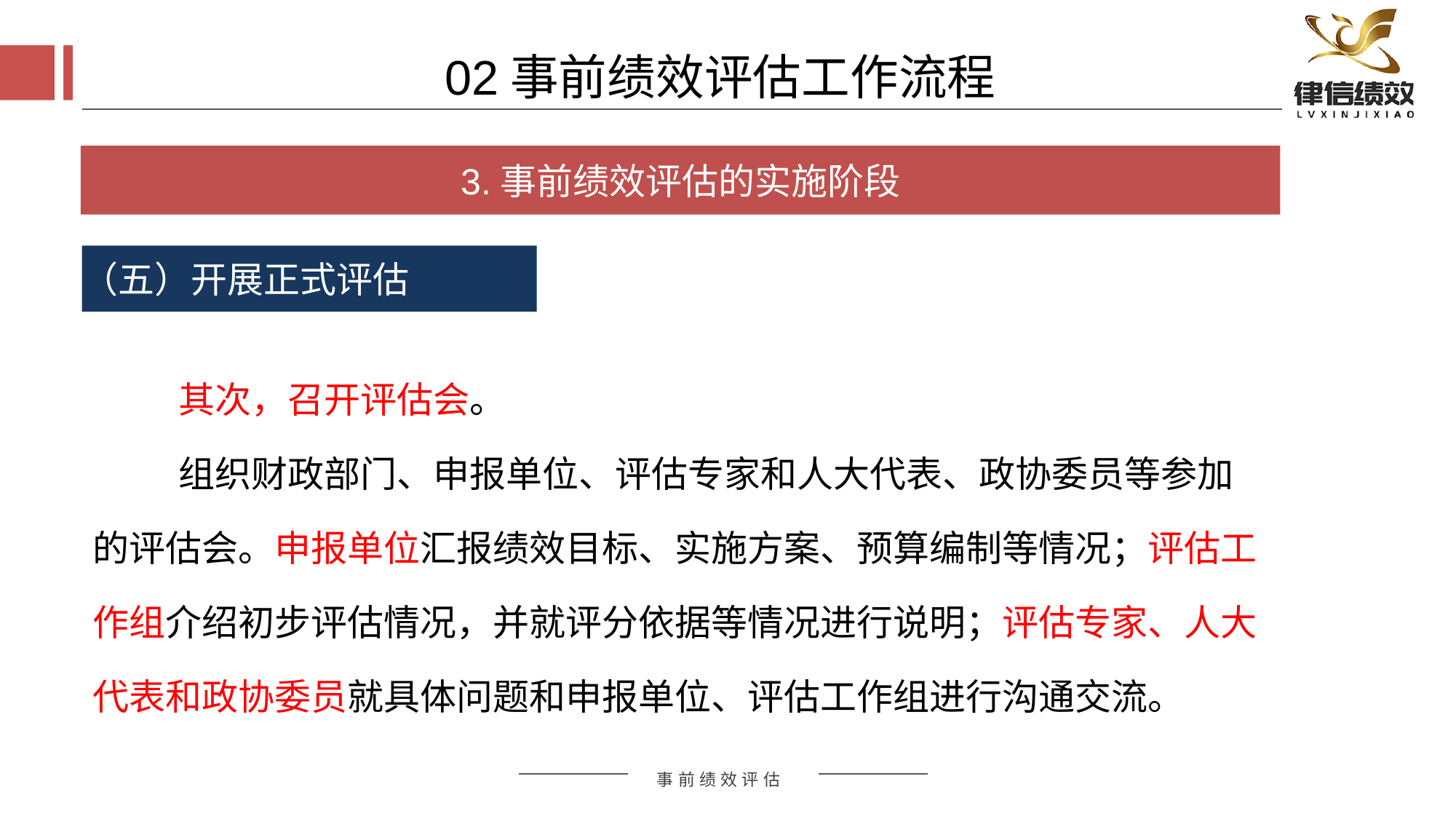

02事前绩效评估工作流程
3.事前绩效评估的实施阶段
（五）开展正式评估
其次，召开评估会。
组织财政部门、申报单位、评估专家和人大代表、政协委员等参加的评估会。申报单位汇报绩效目标、实施方案、预算编制等情况；评估工作组介绍初步评估情况，并就评分依据等情况进行说明；评估专家、人大代表和政协委员就具体问题和申报单位、评估工作组进行沟通交流。
评估方式
评估方式